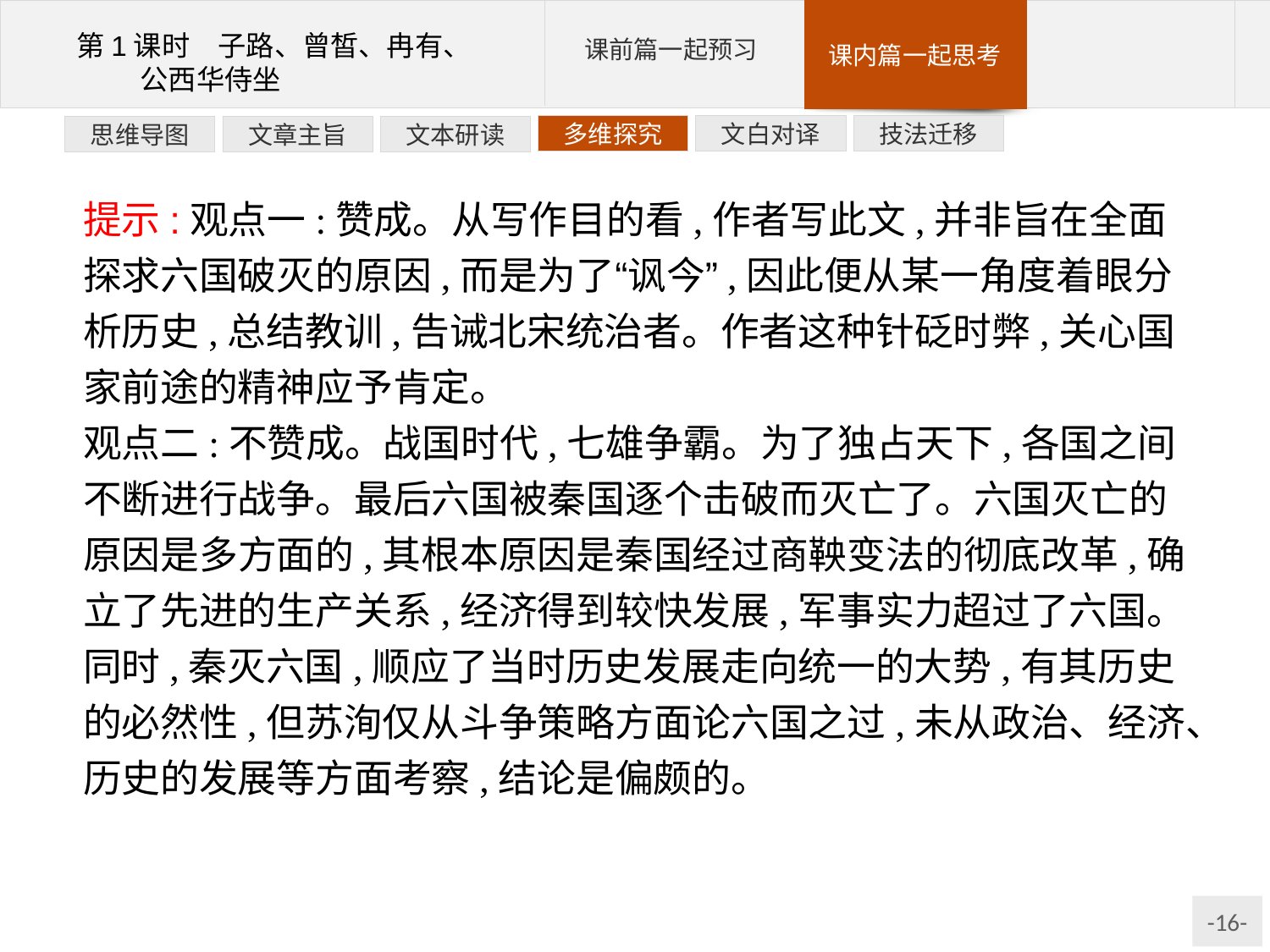

技法迁移
文白对译
多维探究
文本研读
文章主旨
思维导图
提示:观点一:赞成。从写作目的看,作者写此文,并非旨在全面探求六国破灭的原因,而是为了“讽今”,因此便从某一角度着眼分析历史,总结教训,告诫北宋统治者。作者这种针砭时弊,关心国家前途的精神应予肯定。
观点二:不赞成。战国时代,七雄争霸。为了独占天下,各国之间不断进行战争。最后六国被秦国逐个击破而灭亡了。六国灭亡的原因是多方面的,其根本原因是秦国经过商鞅变法的彻底改革,确立了先进的生产关系,经济得到较快发展,军事实力超过了六国。同时,秦灭六国,顺应了当时历史发展走向统一的大势,有其历史的必然性,但苏洵仅从斗争策略方面论六国之过,未从政治、经济、历史的发展等方面考察,结论是偏颇的。